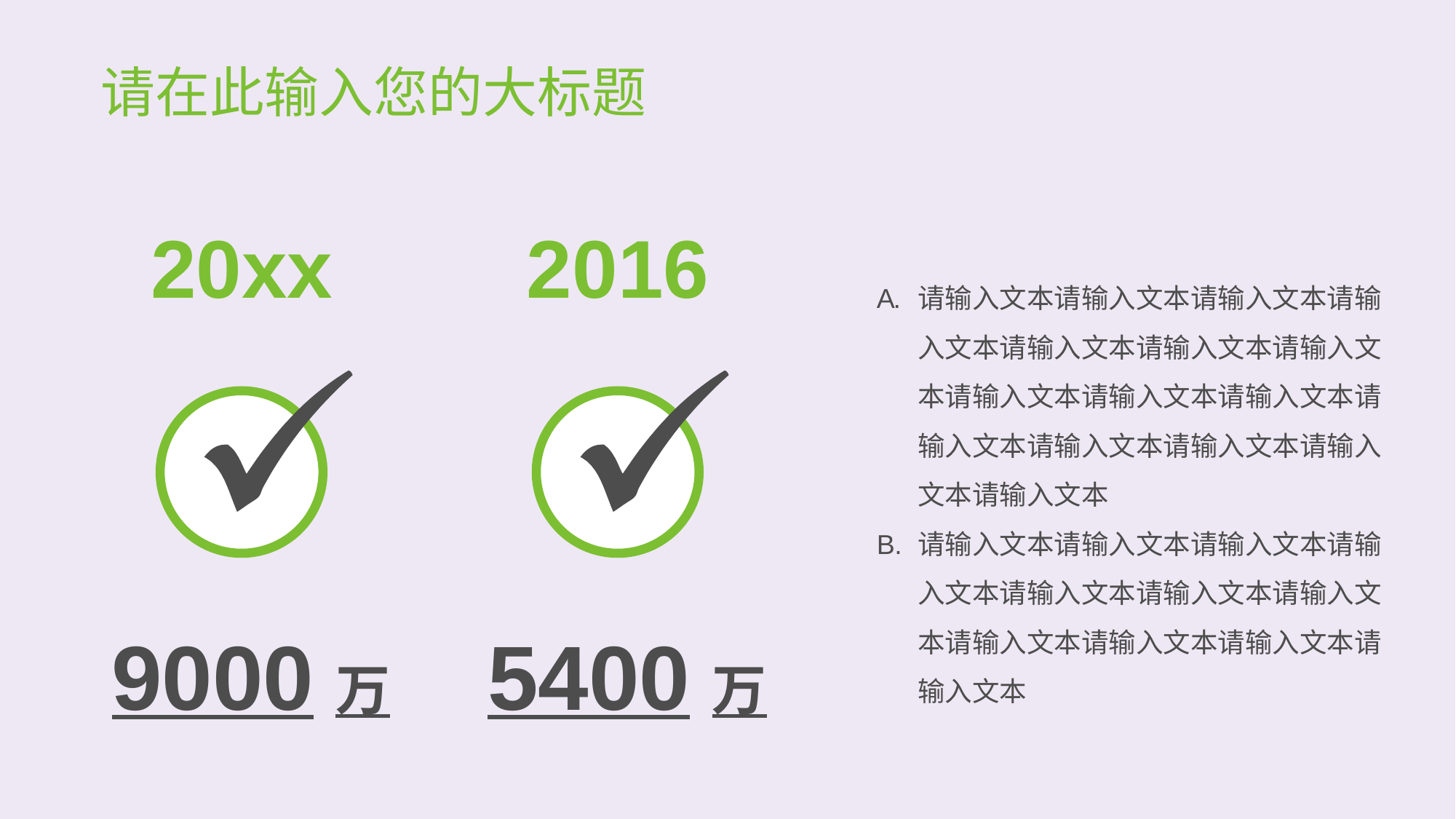

# 请在此输入您的大标题
20xx
2016
请输入文本请输入文本请输入文本请输入文本请输入文本请输入文本请输入文本请输入文本请输入文本请输入文本请输入文本请输入文本请输入文本请输入文本请输入文本
请输入文本请输入文本请输入文本请输入文本请输入文本请输入文本请输入文本请输入文本请输入文本请输入文本请输入文本

9000万
5400万